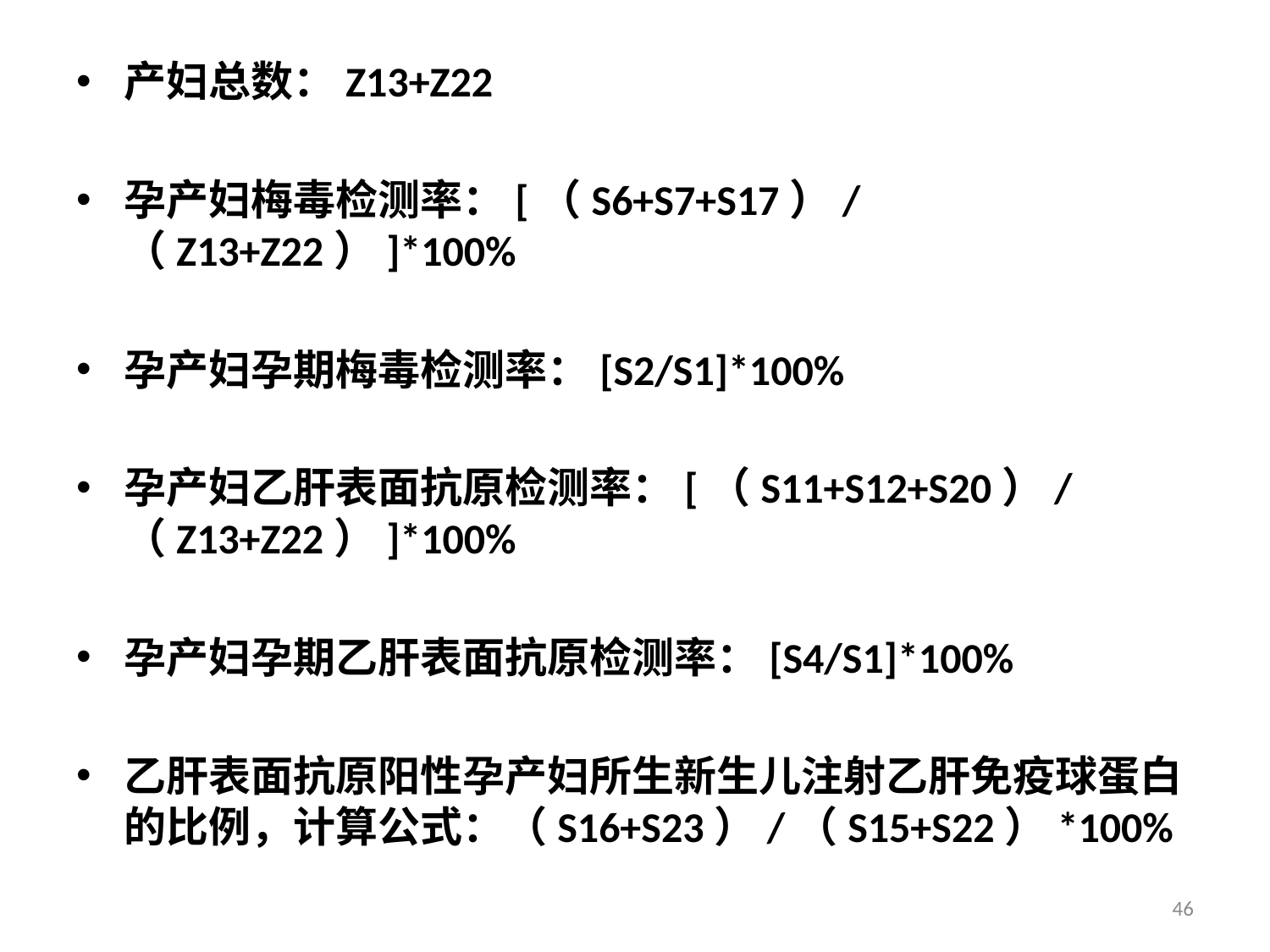

产妇总数：Z13+Z22

孕产妇梅毒检测率：[（S6+S7+S17）/（Z13+Z22）]*100%

孕产妇孕期梅毒检测率：[S2/S1]*100%

孕产妇乙肝表面抗原检测率：[（S11+S12+S20）/（Z13+Z22）]*100%

孕产妇孕期乙肝表面抗原检测率：[S4/S1]*100%

乙肝表面抗原阳性孕产妇所生新生儿注射乙肝免疫球蛋白的比例，计算公式：（S16+S23）/（S15+S22）*100%

46